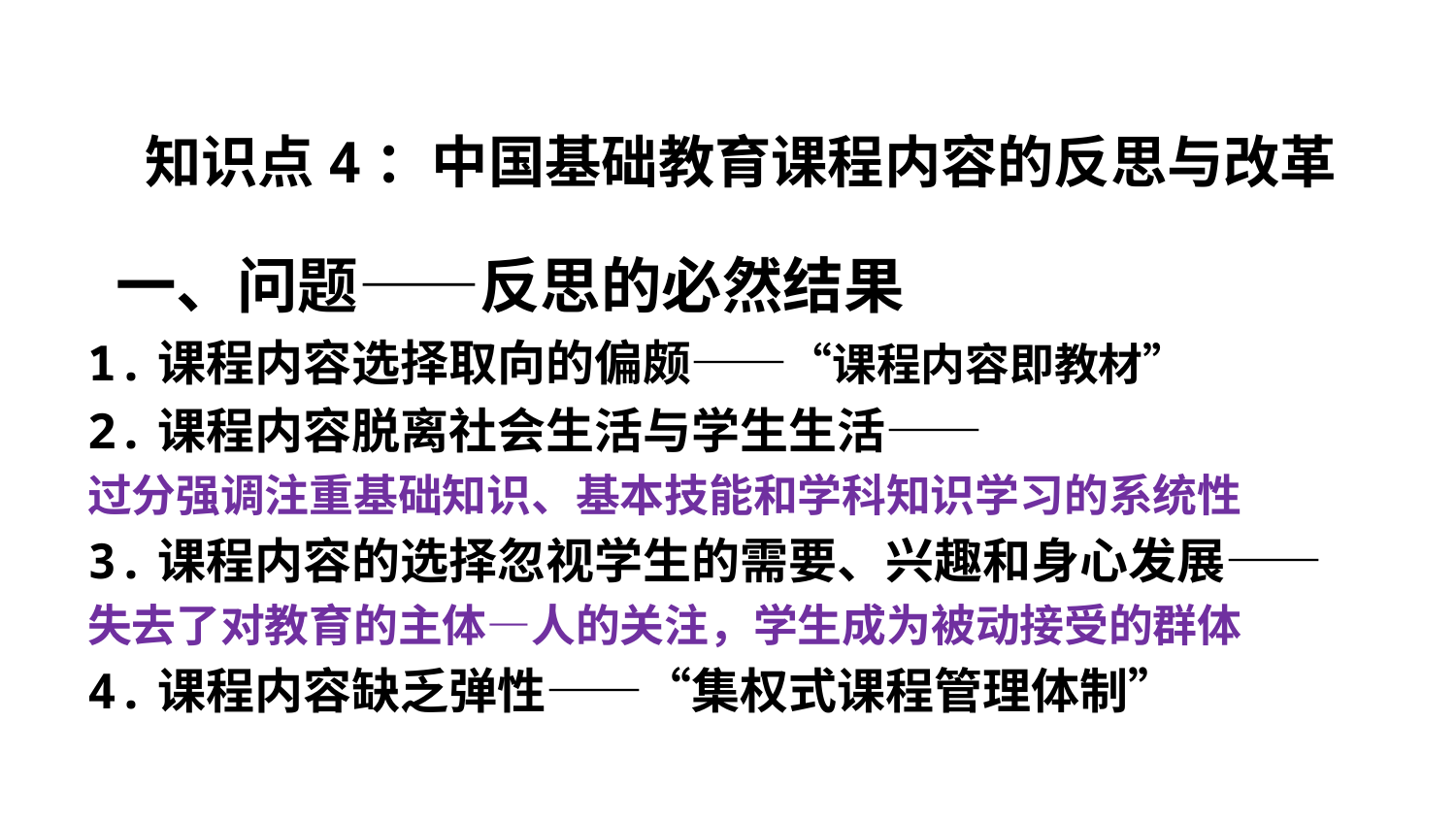

# 知识点4：中国基础教育课程内容的反思与改革
 一、问题——反思的必然结果
1.课程内容选择取向的偏颇——“课程内容即教材”
2.课程内容脱离社会生活与学生生活——
过分强调注重基础知识、基本技能和学科知识学习的系统性
3.课程内容的选择忽视学生的需要、兴趣和身心发展——
失去了对教育的主体—人的关注，学生成为被动接受的群体
4.课程内容缺乏弹性——“集权式课程管理体制”